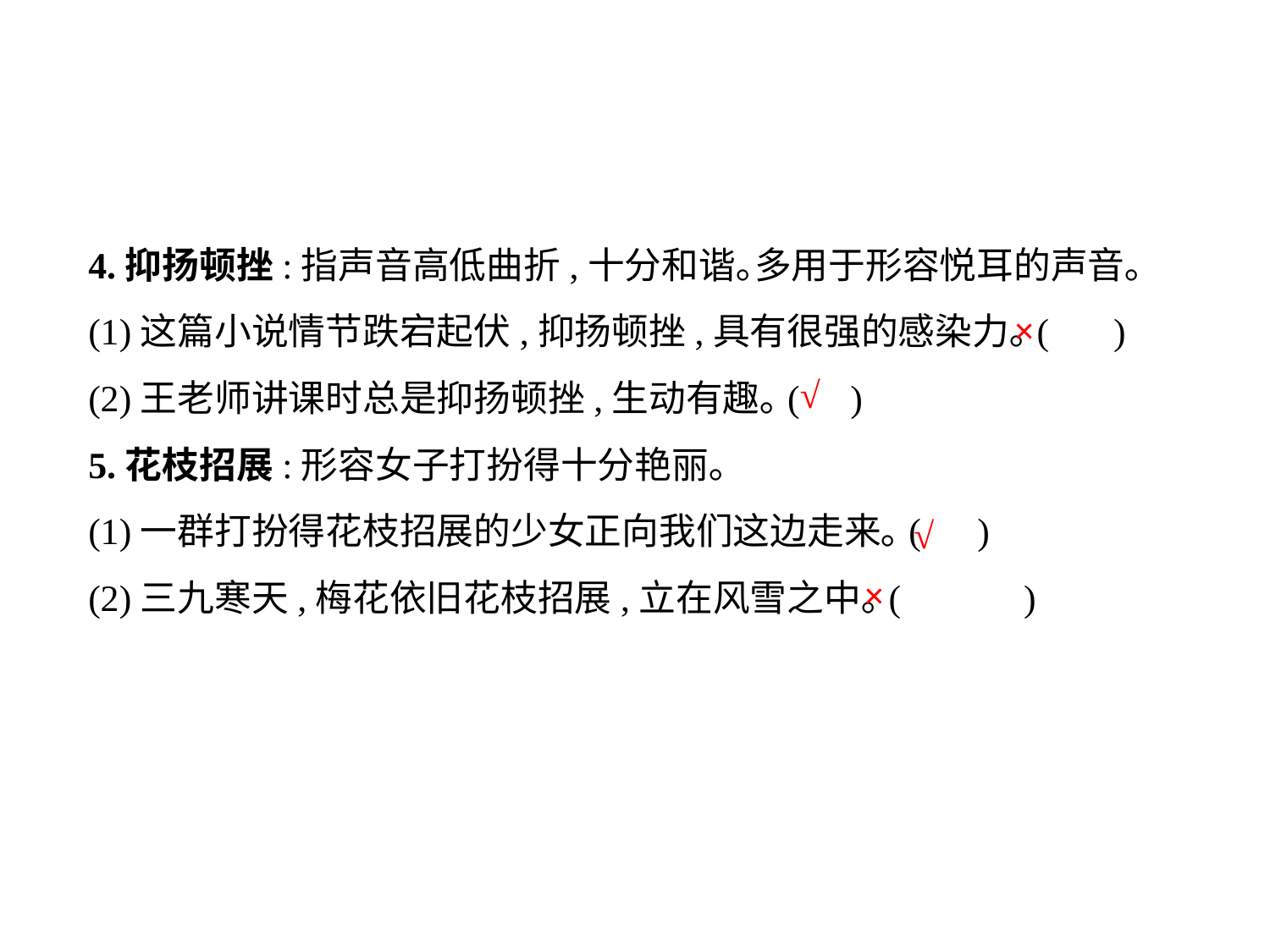

4.抑扬顿挫:指声音高低曲折,十分和谐｡多用于形容悦耳的声音｡
(1)这篇小说情节跌宕起伏,抑扬顿挫,具有很强的感染力｡(	 )
(2)王老师讲课时总是抑扬顿挫,生动有趣｡(	)
5.花枝招展:形容女子打扮得十分艳丽｡
(1)一群打扮得花枝招展的少女正向我们这边走来｡(	)
(2)三九寒天,梅花依旧花枝招展,立在风雪之中｡(	     )
×
√
√
×